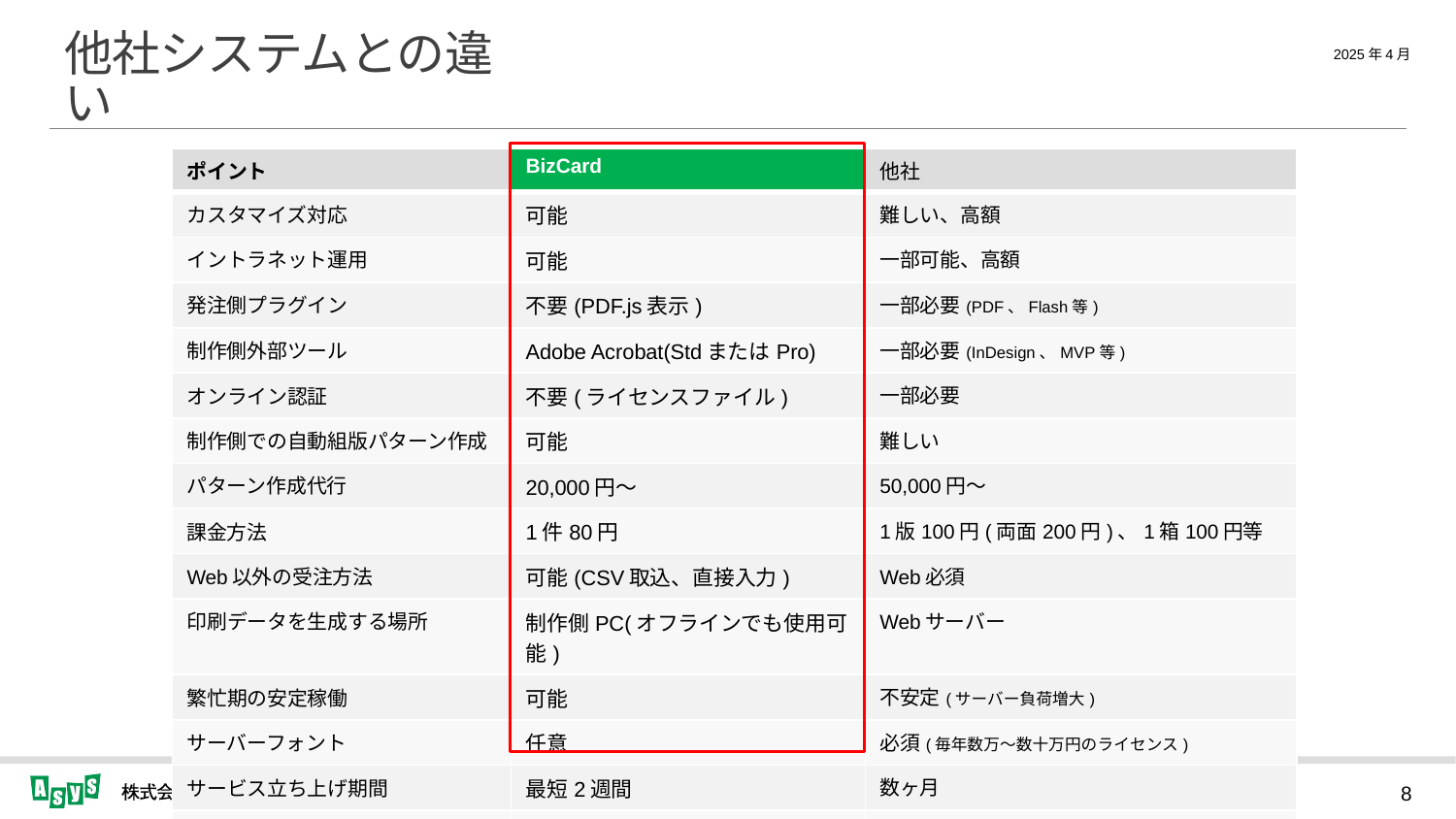

# 他社システムとの違い

| ポイント | BizCard | 他社 |
| --- | --- | --- |
| カスタマイズ対応 | 可能 | 難しい、高額 |
| イントラネット運用 | 可能 | 一部可能、高額 |
| 発注側プラグイン | 不要(PDF.js表示) | 一部必要(PDF、Flash等) |
| 制作側外部ツール | Adobe Acrobat(StdまたはPro) | 一部必要(InDesign、MVP等) |
| オンライン認証 | 不要(ライセンスファイル) | 一部必要 |
| 制作側での自動組版パターン作成 | 可能 | 難しい |
| パターン作成代行 | 20,000円～ | 50,000円～ |
| 課金方法 | 1件80円 | 1版100円(両面200円)、1箱100円等 |
| Web以外の受注方法 | 可能(CSV取込、直接入力) | Web必須 |
| 印刷データを生成する場所 | 制作側PC(オフラインでも使用可能) | Webサーバー |
| 繁忙期の安定稼働 | 可能 | 不安定(サーバー負荷増大) |
| サーバーフォント | 任意 | 必須(毎年数万～数十万円のライセンス) |
| サービス立ち上げ期間 | 最短2週間 | 数ヶ月 |
| 名刺以外の活用 | 可能 | 難しい |
8